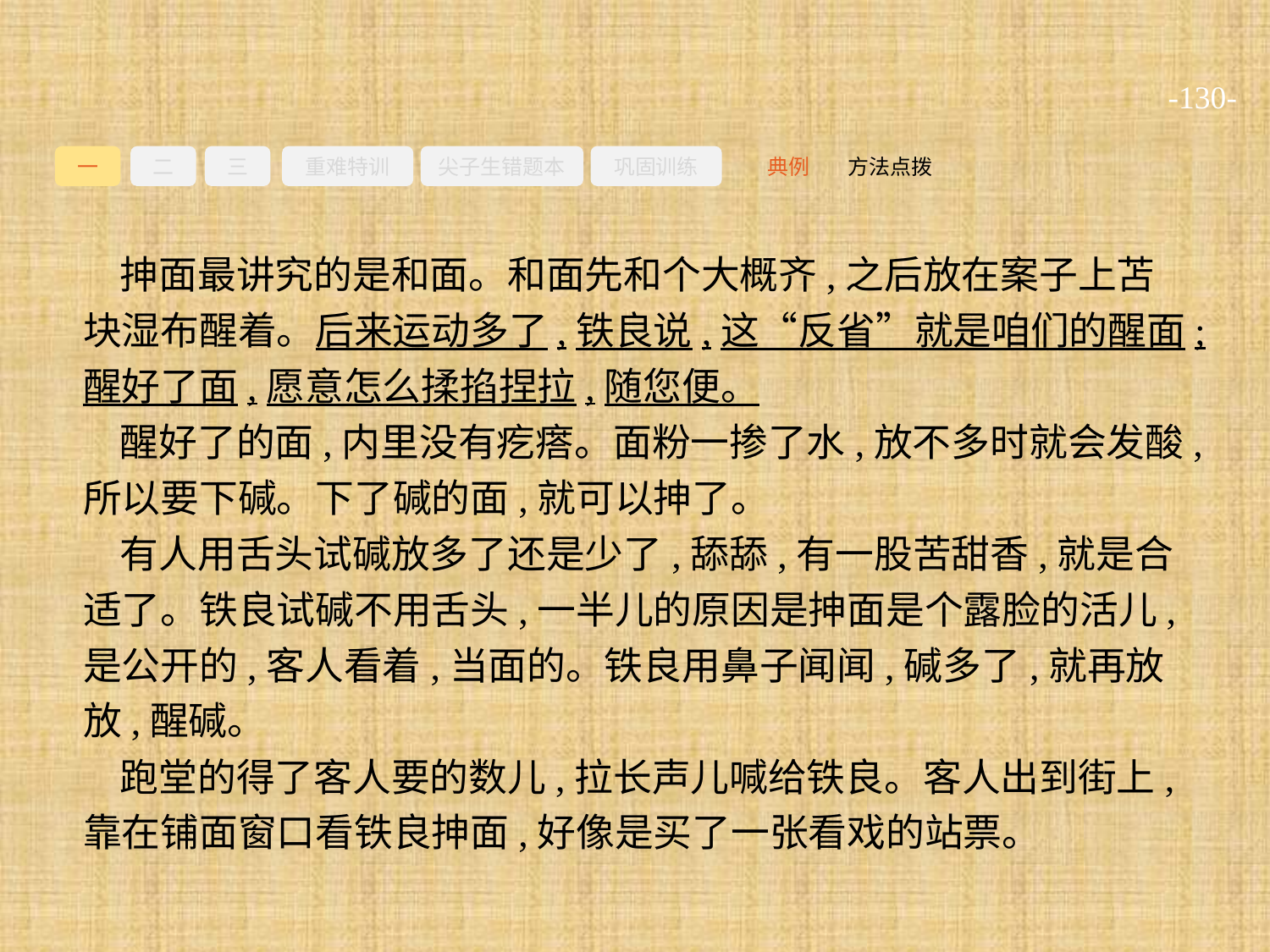

-130-
一
二
三
重难特训
尖子生错题本
巩固训练
方法点拨
典例
抻面最讲究的是和面。和面先和个大概齐,之后放在案子上苫块湿布醒着。后来运动多了,铁良说,这“反省”就是咱们的醒面;醒好了面,愿意怎么揉掐捏拉,随您便。
醒好了的面,内里没有疙瘩。面粉一掺了水,放不多时就会发酸,所以要下碱。下了碱的面,就可以抻了。
有人用舌头试碱放多了还是少了,舔舔,有一股苦甜香,就是合适了。铁良试碱不用舌头,一半儿的原因是抻面是个露脸的活儿,是公开的,客人看着,当面的。铁良用鼻子闻闻,碱多了,就再放放,醒碱。
跑堂的得了客人要的数儿,拉长声儿喊给铁良。客人出到街上,靠在铺面窗口看铁良抻面,好像是买了一张看戏的站票。